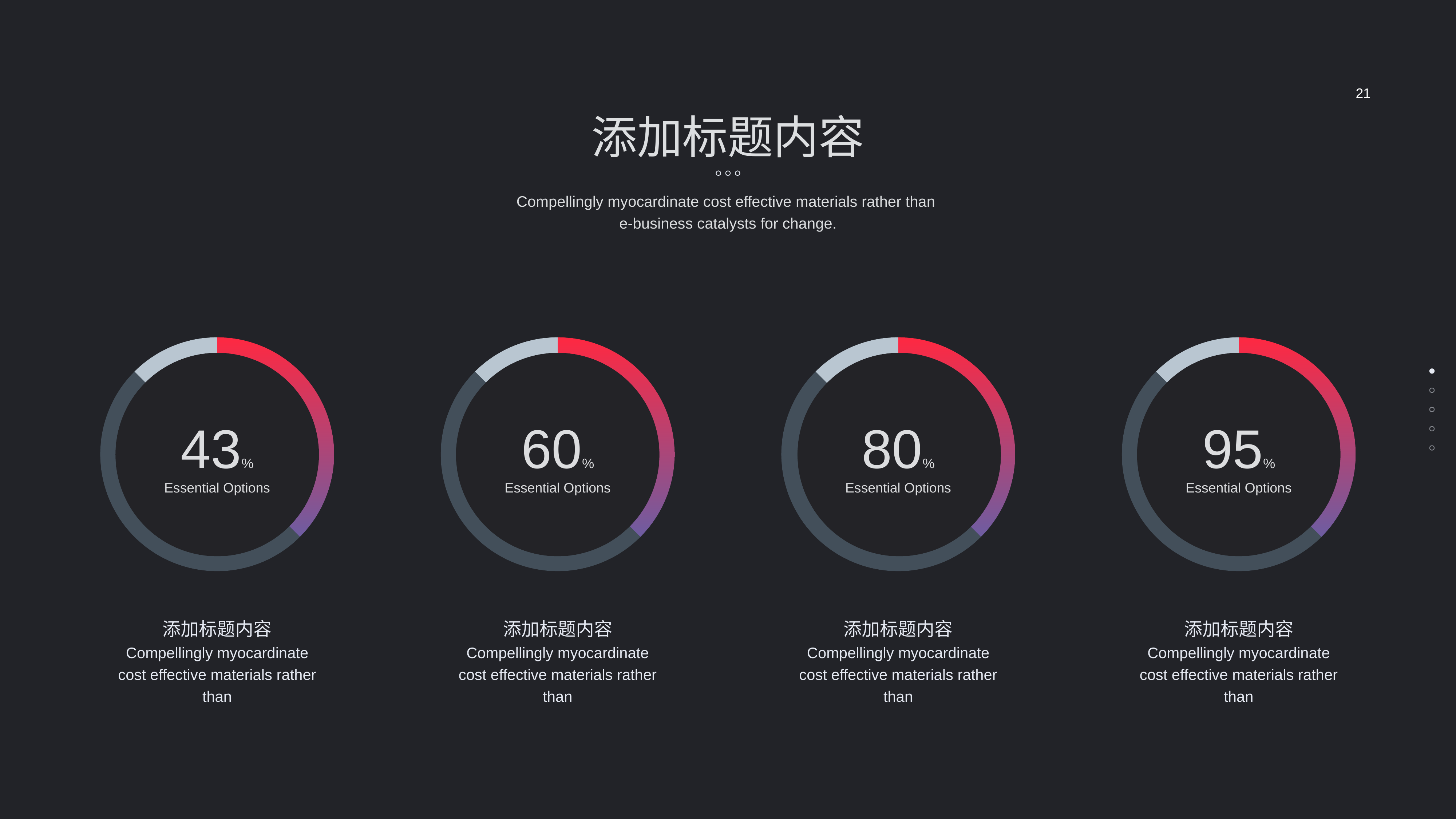

21
添加标题内容

Compellingly myocardinate cost effective materials rather than
e-business catalysts for change.

### Chart

| Category | Sales |
|---|---|
| 1st Qtr | 0.3 |
| 2nd Qtr | 0.4 |
| 3th Qtr | 0.1 |

### Chart

| Category | Sales |
|---|---|
| 1st Qtr | 0.3 |
| 2nd Qtr | 0.4 |
| 3th Qtr | 0.1 |

### Chart

| Category | Sales |
|---|---|
| 1st Qtr | 0.3 |
| 2nd Qtr | 0.4 |
| 3th Qtr | 0.1 |

### Chart

| Category | Sales |
|---|---|
| 1st Qtr | 0.3 |
| 2nd Qtr | 0.4 |
| 3th Qtr | 0.1 |

43%
Essential Options
60%
Essential Options
80%
Essential Options
95%
Essential Options
添加标题内容
Compellingly myocardinate cost effective materials rather than
添加标题内容
Compellingly myocardinate cost effective materials rather than
添加标题内容
Compellingly myocardinate cost effective materials rather than
添加标题内容
Compellingly myocardinate cost effective materials rather than